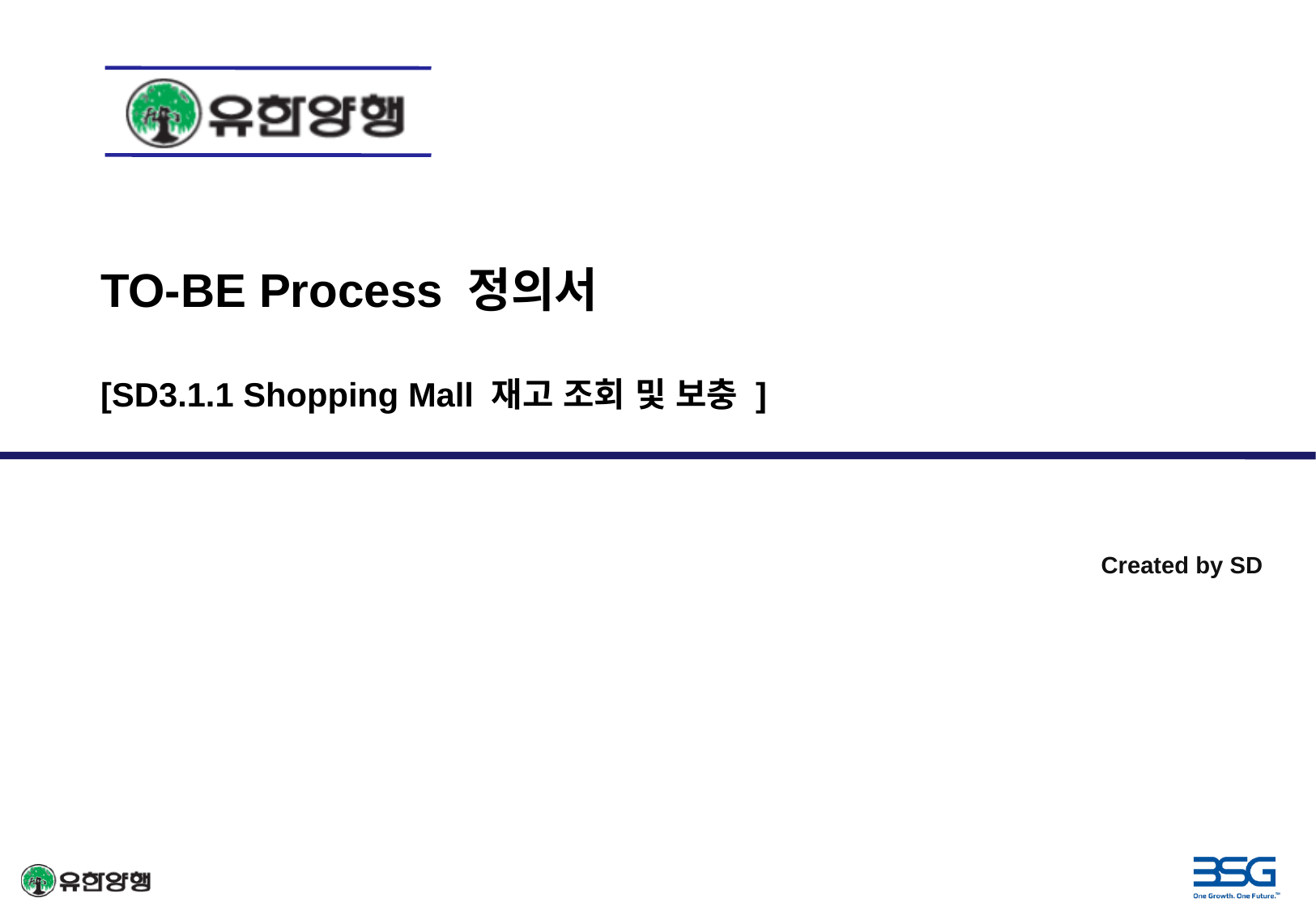

TO-BE Process 정의서
[SD3.1.1 Shopping Mall 재고 조회 및 보충 ]
Created by SD